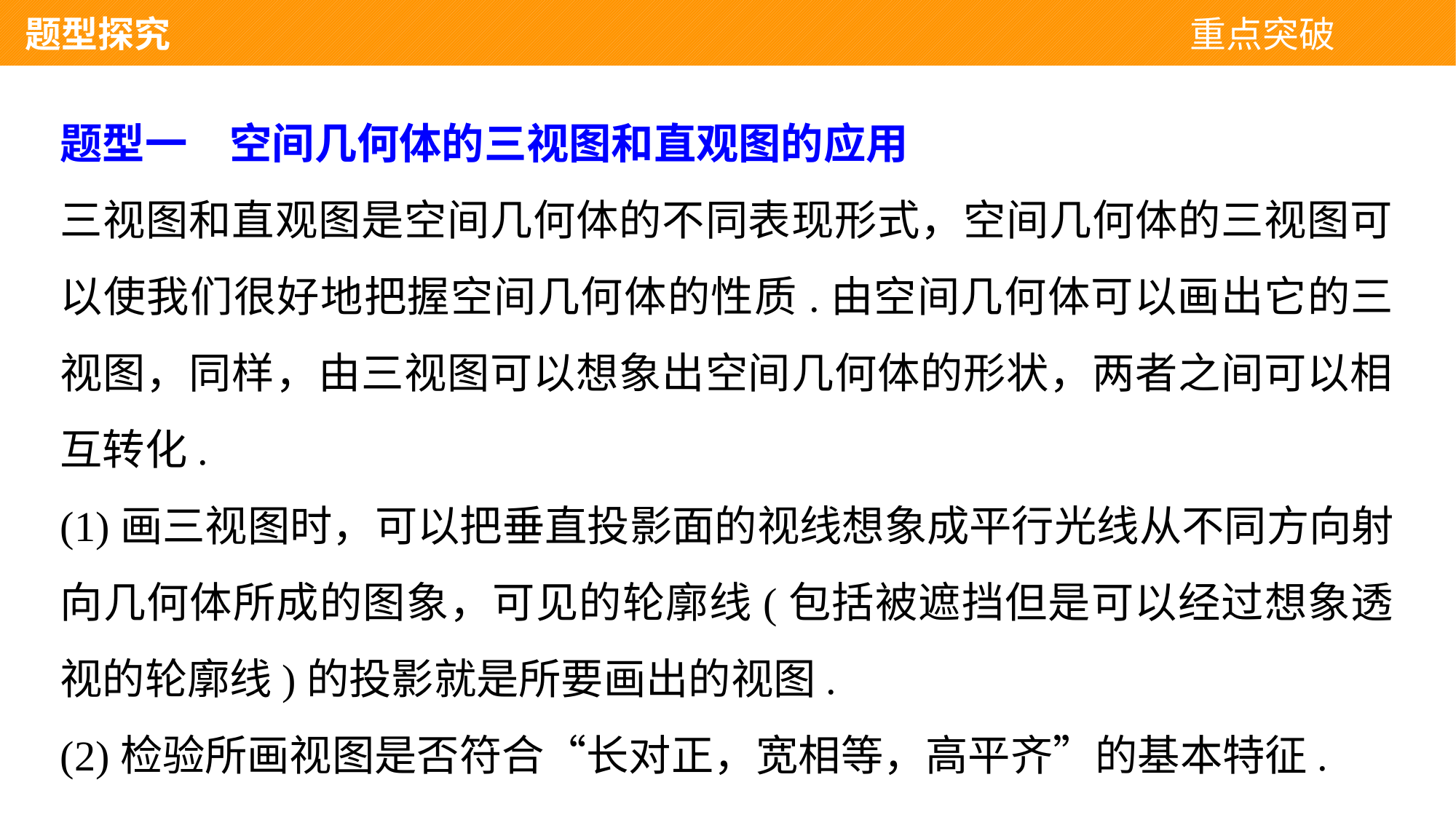

题型探究                                                                                                                             重点突破
题型一　空间几何体的三视图和直观图的应用
三视图和直观图是空间几何体的不同表现形式，空间几何体的三视图可以使我们很好地把握空间几何体的性质.由空间几何体可以画出它的三视图，同样，由三视图可以想象出空间几何体的形状，两者之间可以相互转化.
(1)画三视图时，可以把垂直投影面的视线想象成平行光线从不同方向射向几何体所成的图象，可见的轮廓线(包括被遮挡但是可以经过想象透视的轮廓线)的投影就是所要画出的视图.
(2)检验所画视图是否符合“长对正，宽相等，高平齐”的基本特征.